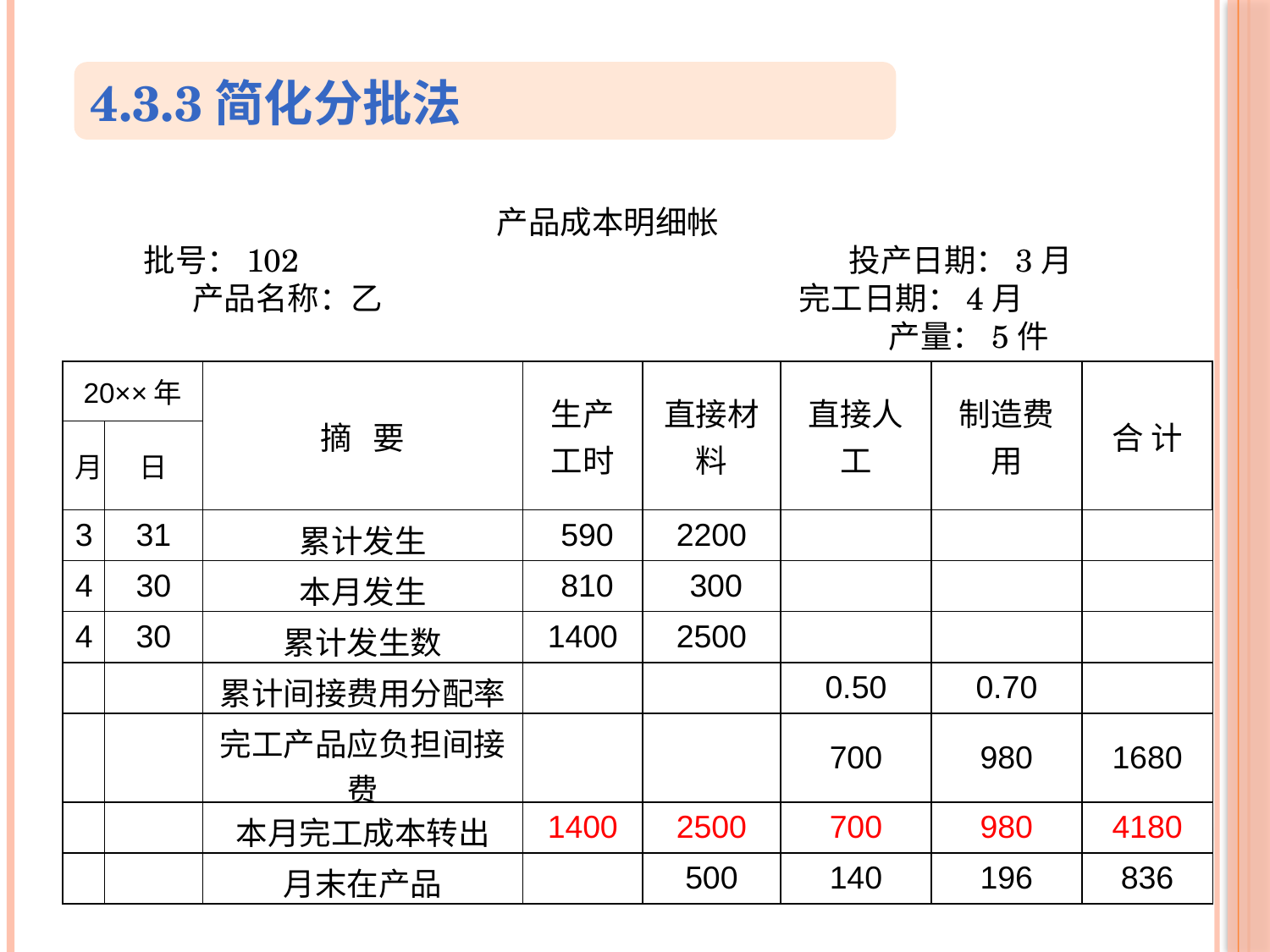

4.3.3简化分批法
产品成本明细帐
批号：102                                                             投产日期：3月
产品名称：乙                                                          完工日期：4月
           　　　　　　　　　　　　　　　　　　　　 产量：5件
| 20××年 |  | 摘 要 | 生产工时 | 直接材料 | 直接人工 | 制造费用 | 合 计 |
| --- | --- | --- | --- | --- | --- | --- | --- |
| 月 | 日 |  |  |  |  |  |  |
| 3 | 31 | 累计发生 | 590 | 2200 |  |  |  |
| 4 | 30 | 本月发生 | 810 | 300 |  |  |  |
| 4 | 30 | 累计发生数 | 1400 | 2500 |  |  |  |
|  |  | 累计间接费用分配率 |  |  | 0.50 | 0.70 |  |
|  |  | 完工产品应负担间接费 |  |  | 700 | 980 | 1680 |
|  |  | 本月完工成本转出 | 1400 | 2500 | 700 | 980 | 4180 |
|  |  | 月末在产品 |  | 500 | 140 | 196 | 836 |